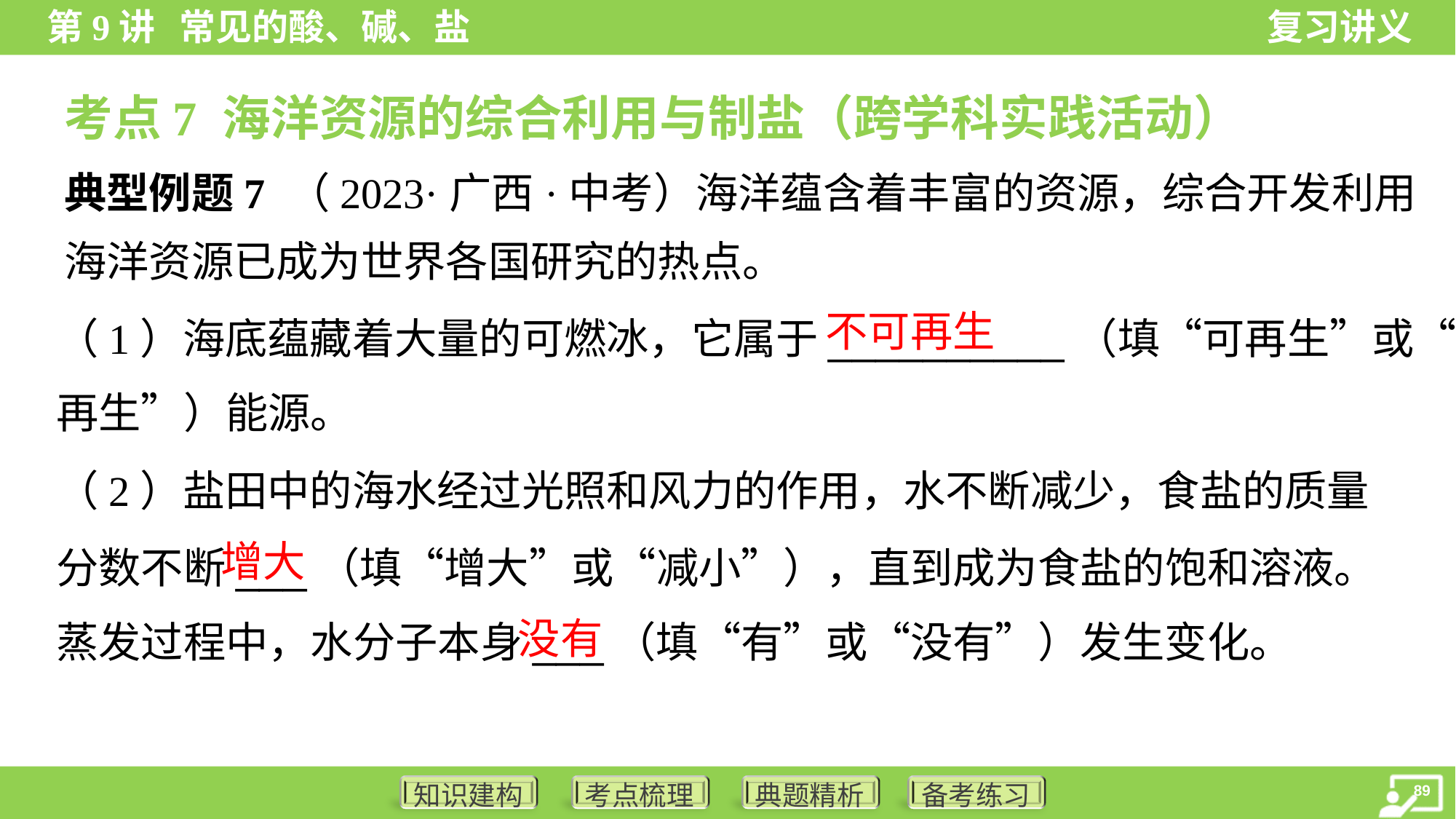

考点7 海洋资源的综合利用与制盐（跨学科实践活动）
典型例题7 （2023·广西·中考）海洋蕴含着丰富的资源，综合开发利用
海洋资源已成为世界各国研究的热点。
不可再生
（1）海底蕴藏着大量的可燃冰，它属于__________（填“可再生”或“不可
再生”）能源。
（2）盐田中的海水经过光照和风力的作用，水不断减少，食盐的质量
分数不断___（填“增大”或“减小”），直到成为食盐的饱和溶液。
蒸发过程中，水分子本身___（填“有”或“没有”）发生变化。
增大
没有